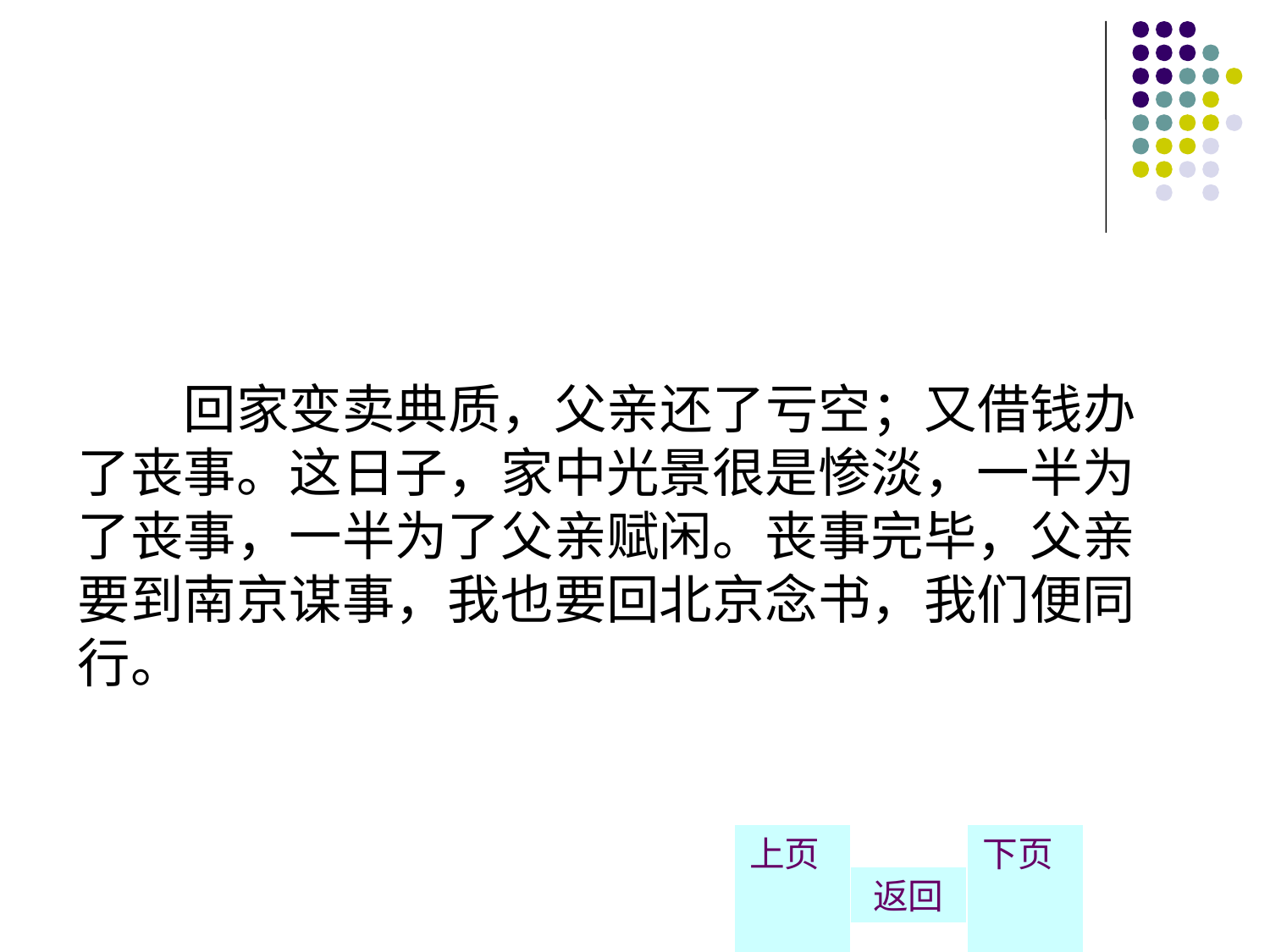

# 回家变卖典质，父亲还了亏空；又借钱办了丧事。这日子，家中光景很是惨淡，一半为了丧事，一半为了父亲赋闲。丧事完毕，父亲要到南京谋事，我也要回北京念书，我们便同行。
上页
返回
下页